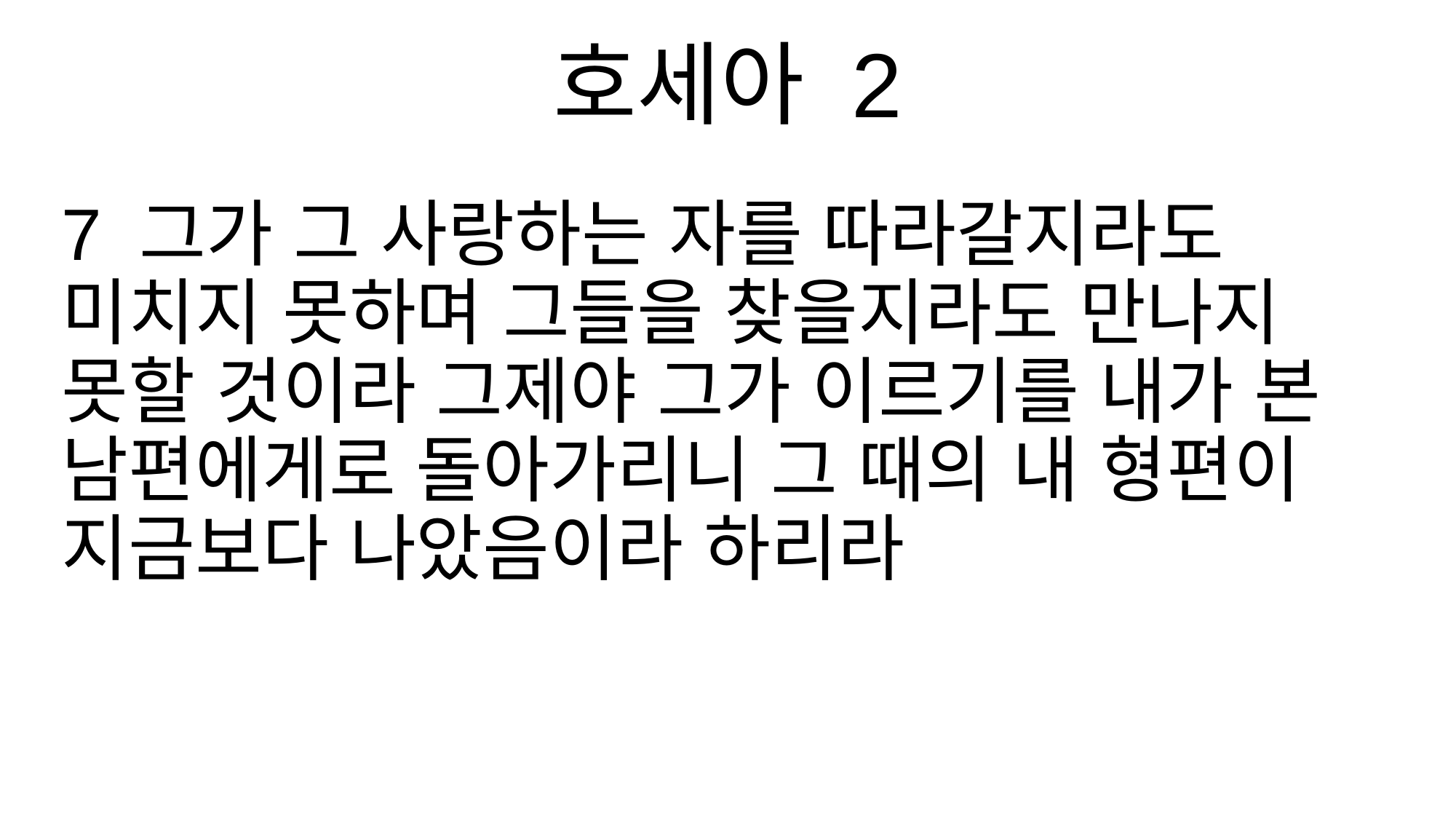

호세아 2
7 그가 그 사랑하는 자를 따라갈지라도 미치지 못하며 그들을 찾을지라도 만나지 못할 것이라 그제야 그가 이르기를 내가 본 남편에게로 돌아가리니 그 때의 내 형편이 지금보다 나았음이라 하리라